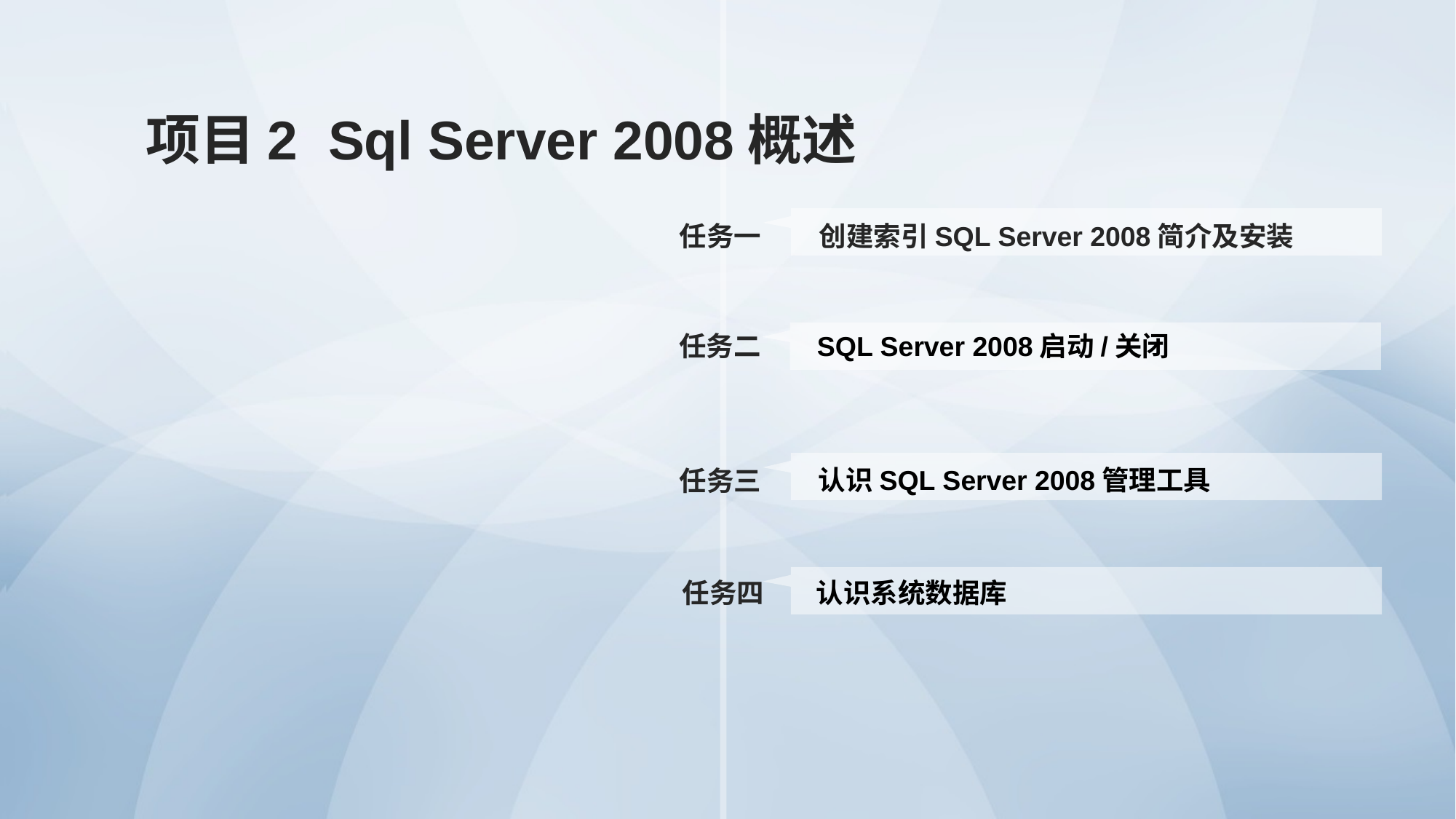

项目2  Sql Server 2008概述

创建索引SQL Server 2008简介及安装
任务一

任务二
SQL Server 2008启动/关闭

认识SQL Server 2008管理工具
任务三

任务四
认识系统数据库